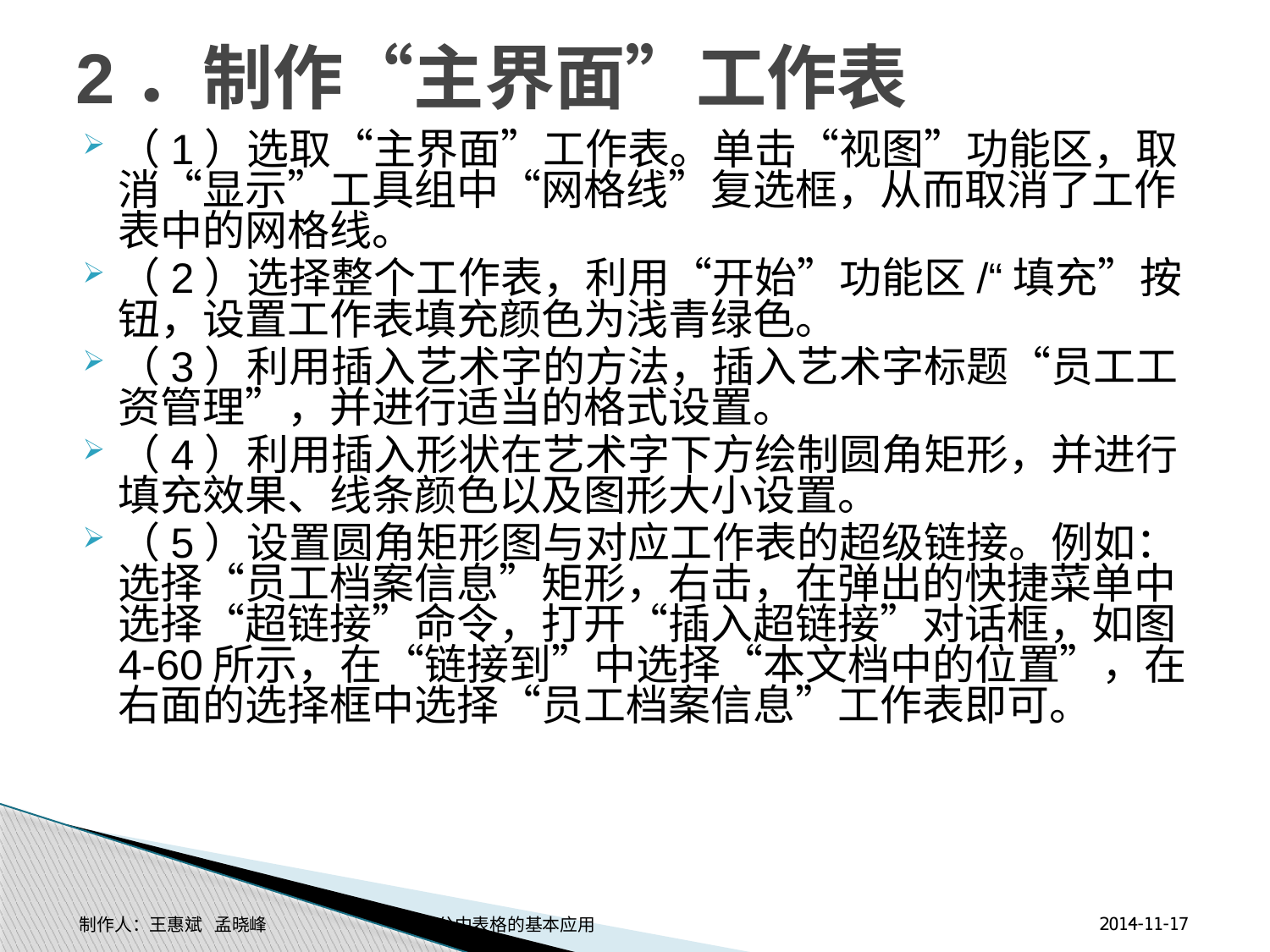

# 2．制作“主界面”工作表
（1）选取“主界面”工作表。单击“视图”功能区，取消“显示”工具组中“网格线”复选框，从而取消了工作表中的网格线。
（2）选择整个工作表，利用“开始”功能区/“填充”按钮，设置工作表填充颜色为浅青绿色。
（3）利用插入艺术字的方法，插入艺术字标题“员工工资管理”，并进行适当的格式设置。
（4）利用插入形状在艺术字下方绘制圆角矩形，并进行填充效果、线条颜色以及图形大小设置。
（5）设置圆角矩形图与对应工作表的超级链接。例如：选择“员工档案信息”矩形，右击，在弹出的快捷菜单中选择“超链接”命令，打开“插入超链接”对话框，如图4-60所示，在“链接到”中选择“本文档中的位置”，在右面的选择框中选择“员工档案信息”工作表即可。
2014-11-17
制作人：王惠斌   孟晓峰                                      办公中表格的基本应用